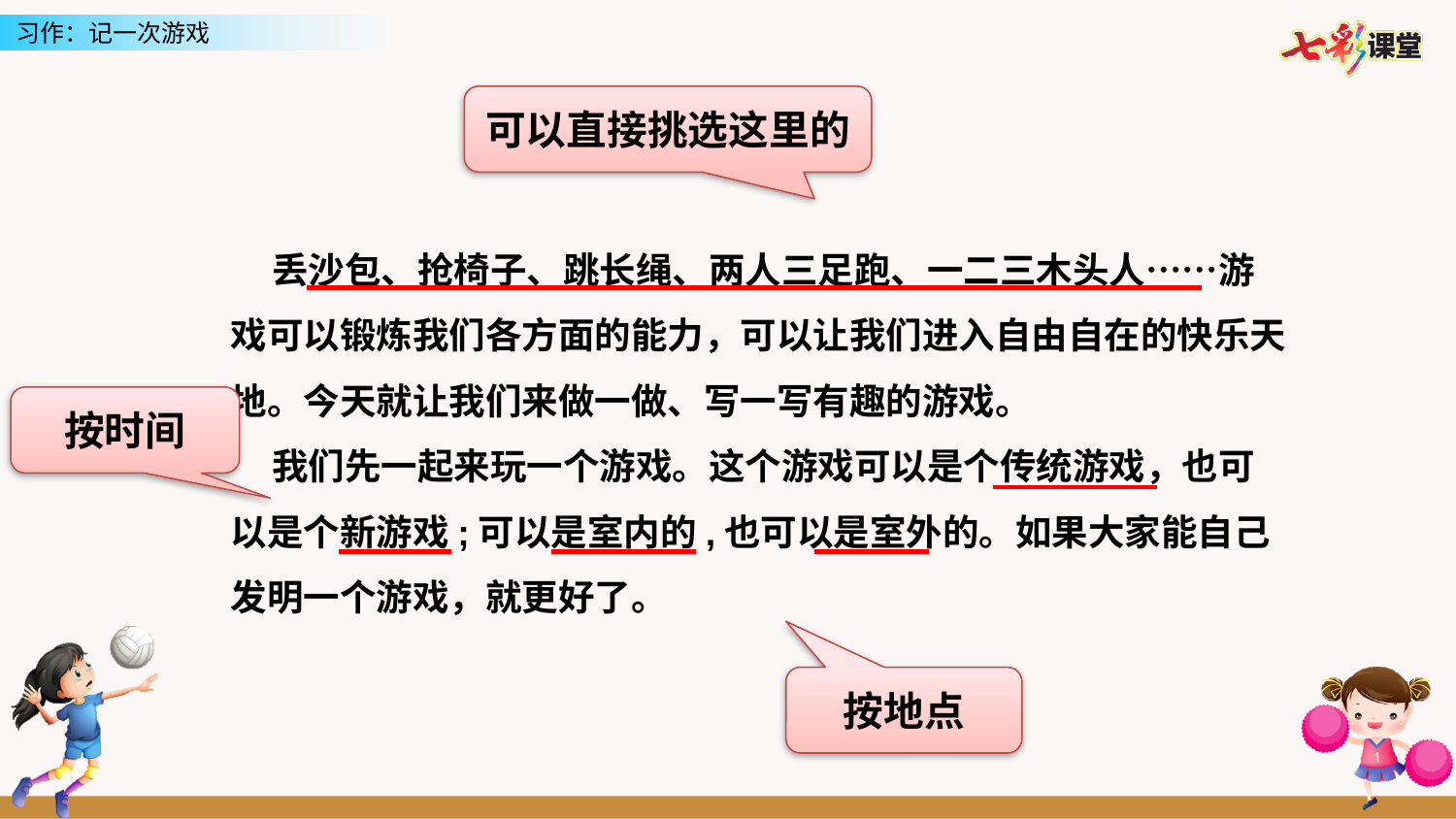

可以直接挑选这里的
    丢沙包、抢椅子、跳长绳、两人三足跑、一二三木头人……游
戏可以锻炼我们各方面的能力，可以让我们进入自由自在的快乐天
地。今天就让我们来做一做、写一写有趣的游戏。
    我们先一起来玩一个游戏。这个游戏可以是个传统游戏，也可
以是个新游戏;可以是室内的,也可以是室外的。如果大家能自己
发明一个游戏，就更好了。
按时间
按地点